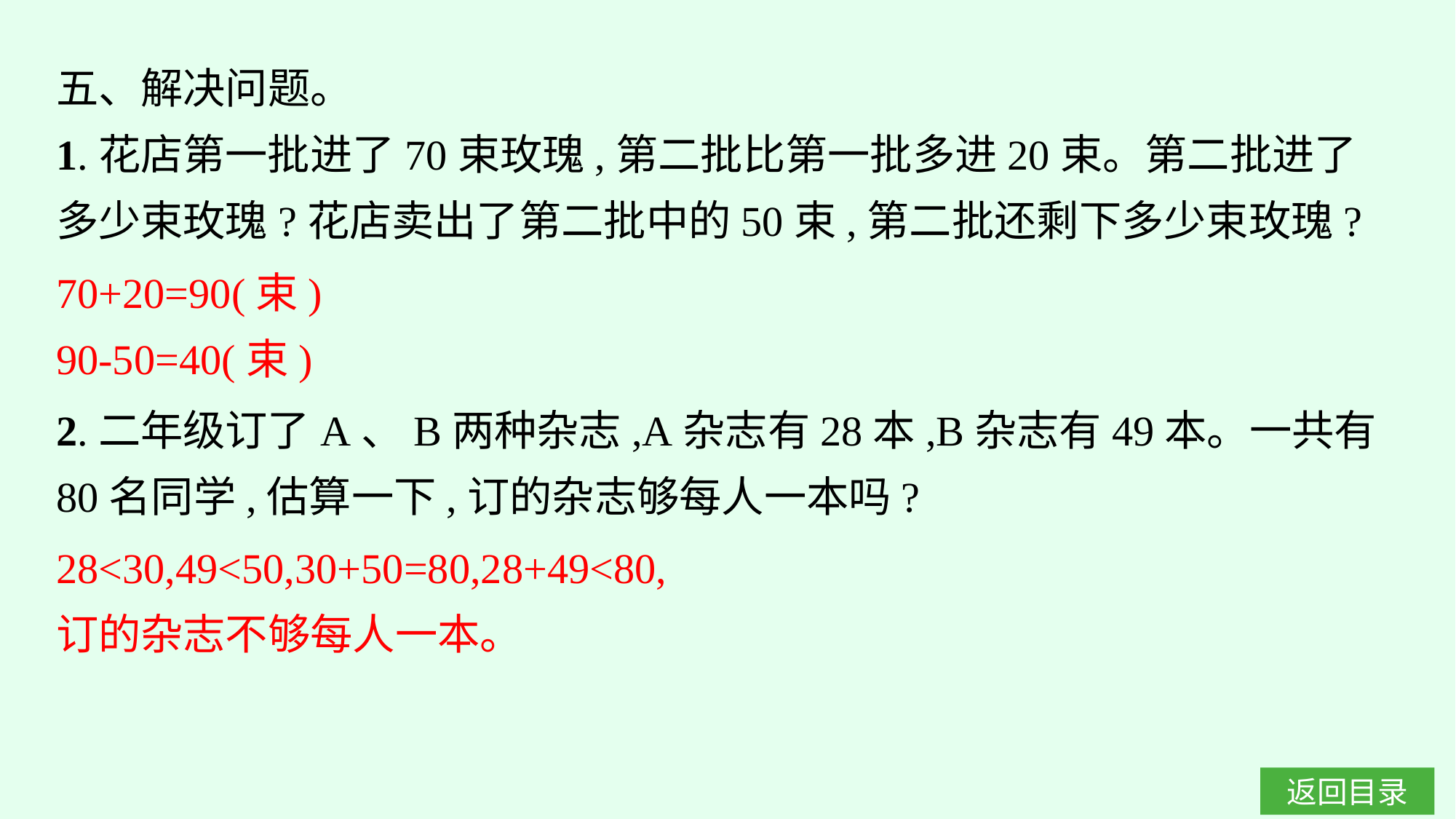

五、解决问题。
1.花店第一批进了70束玫瑰,第二批比第一批多进20束。第二批进了多少束玫瑰?花店卖出了第二批中的50束,第二批还剩下多少束玫瑰?
70+20=90(束)
90-50=40(束)
2.二年级订了A、B两种杂志,A杂志有28本,B杂志有49本。一共有80名同学,估算一下,订的杂志够每人一本吗?
28<30,49<50,30+50=80,28+49<80,
订的杂志不够每人一本。